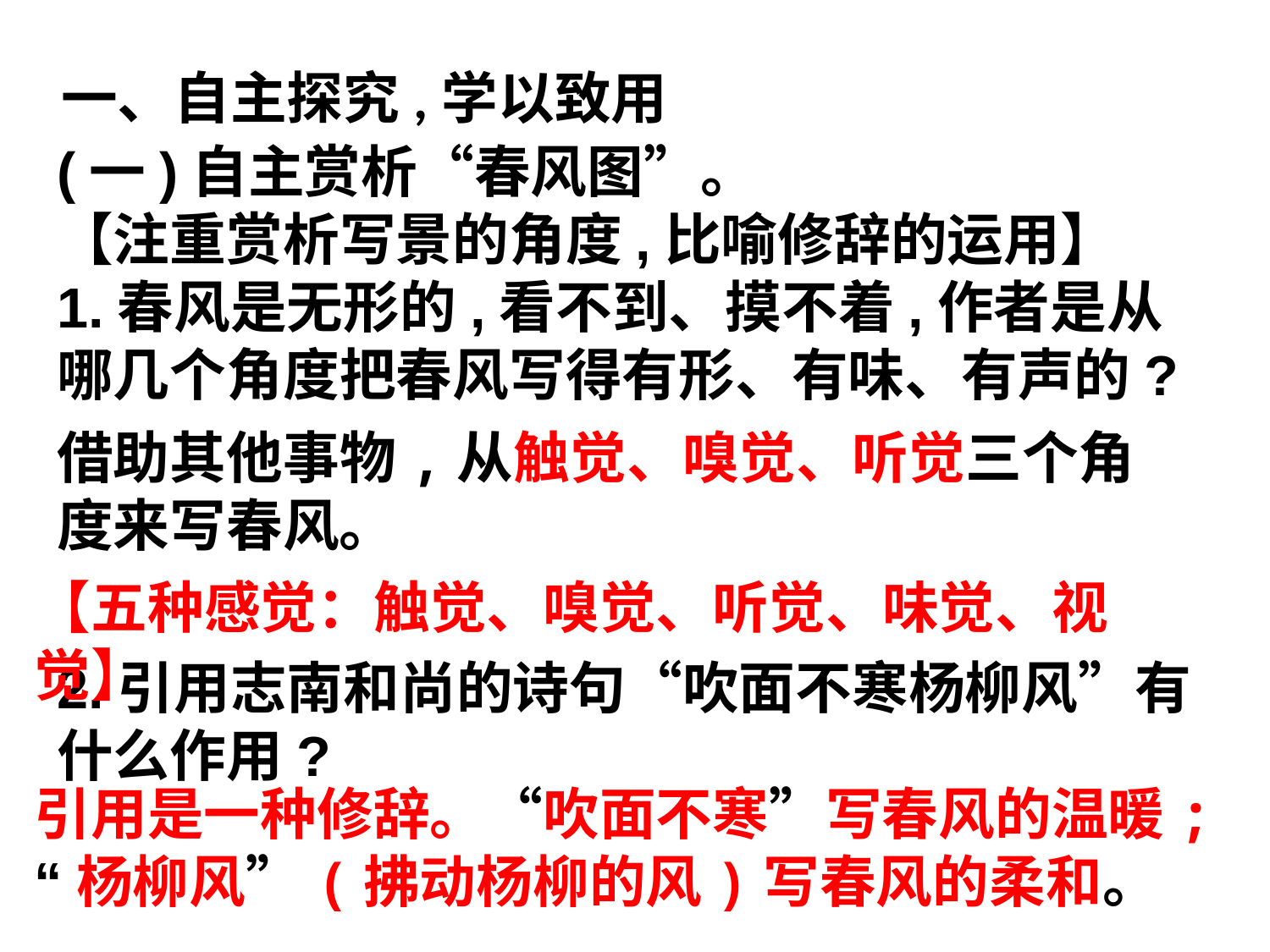

一、自主探究,学以致用
(一)自主赏析“春风图”。
【注重赏析写景的角度,比喻修辞的运用】
1.春风是无形的,看不到、摸不着,作者是从哪几个角度把春风写得有形、有味、有声的?
借助其他事物,从触觉、嗅觉、听觉三个角度来写春风。
【五种感觉：触觉、嗅觉、听觉、味觉、视觉】
2.引用志南和尚的诗句“吹面不寒杨柳风”有什么作用?
引用是一种修辞。“吹面不寒”写春风的温暖; “杨柳风”(拂动杨柳的风)写春风的柔和。